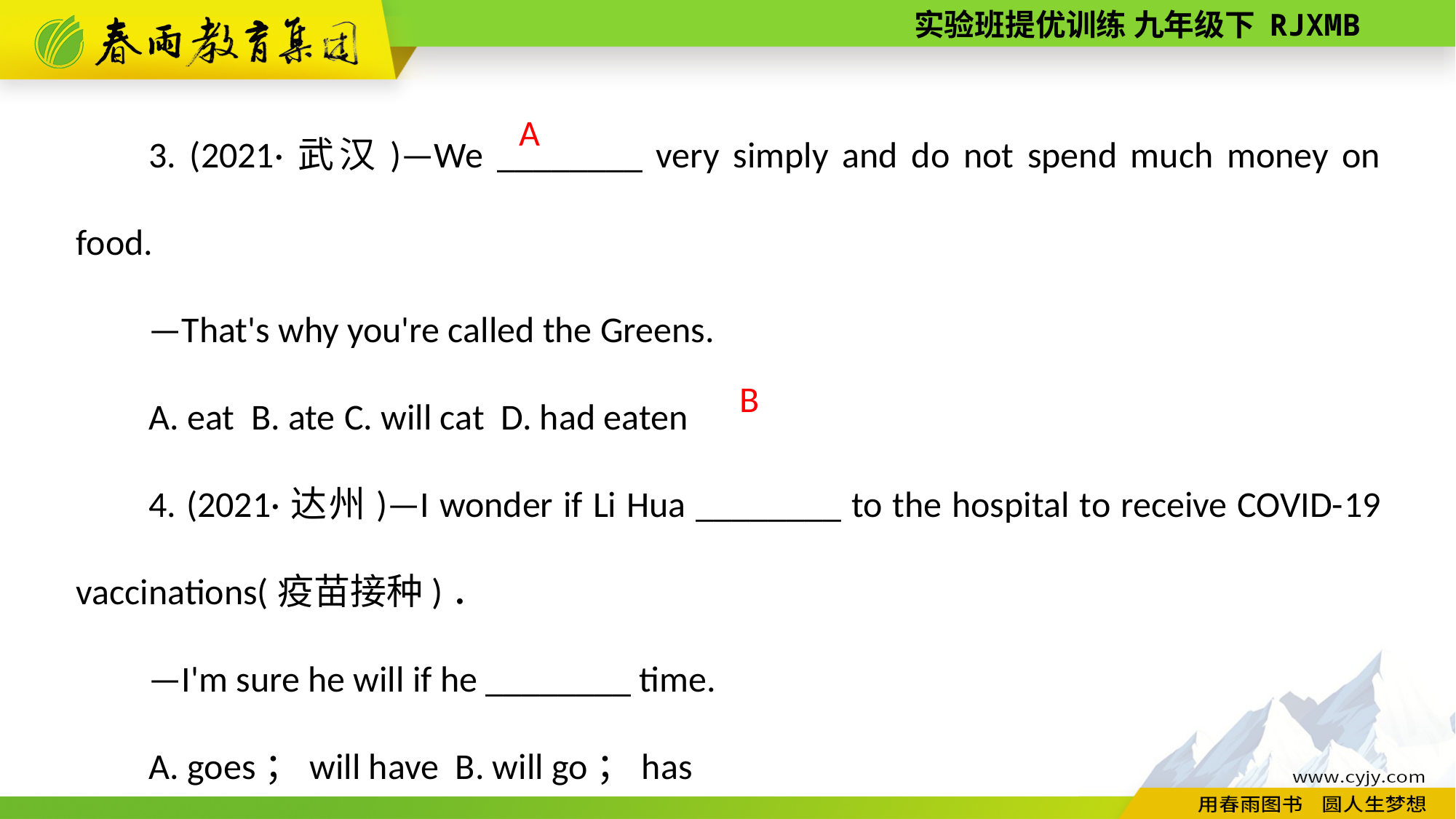

3. (2021·武汉)—We ________ very simply and do not spend much money on food.
—That's why you're called the Greens.
A. eat  B. ate  C. will cat  D. had eaten
4. (2021·达州)—I wonder if Li Hua ________ to the hospital to receive COVID-­19 vaccinations(疫苗接种)．
—I'm sure he will if he ________ time.
A. goes；will have  B. will go；has
C. will go；will have  D. goes；has
 A
B